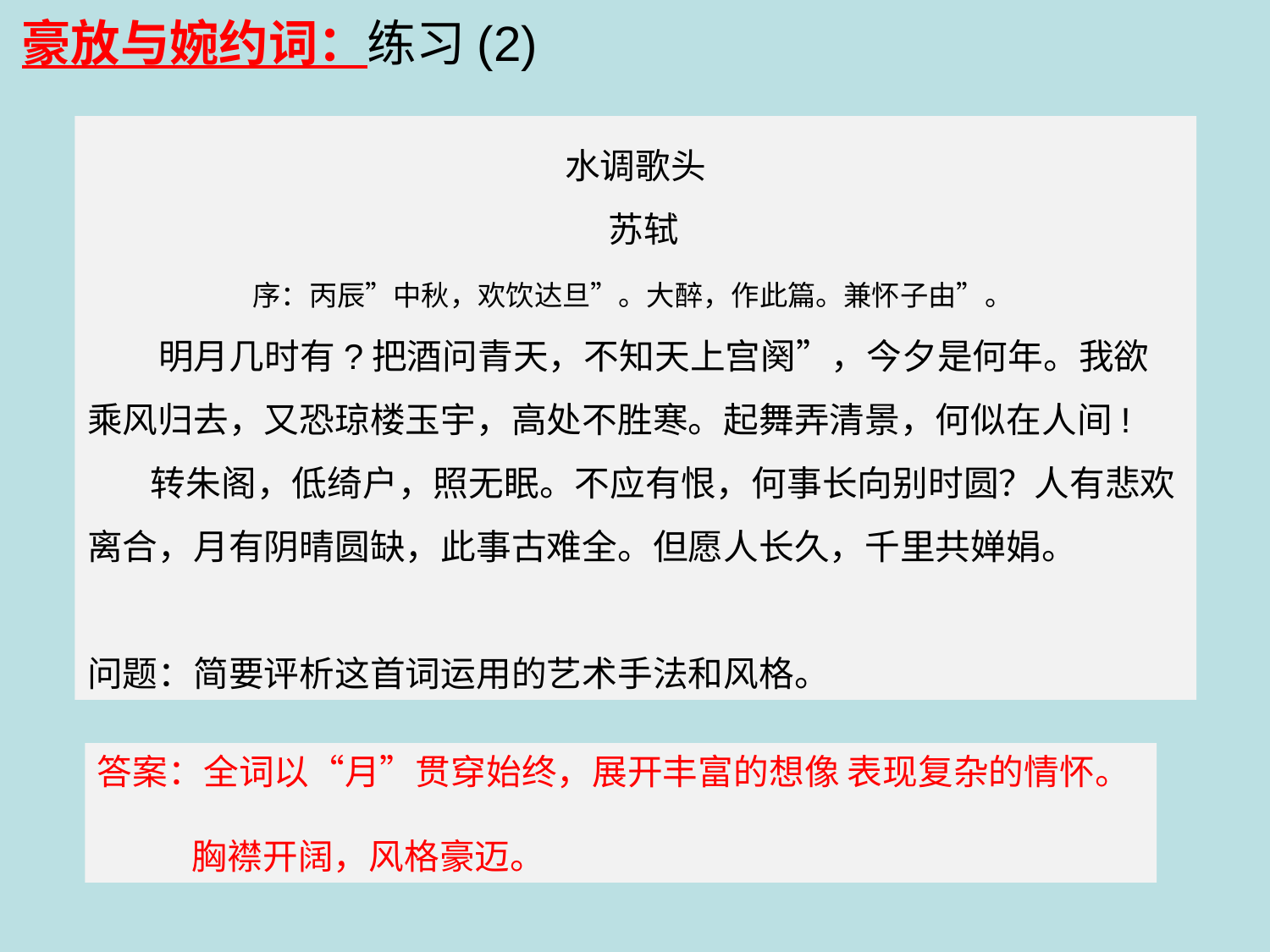

豪放与婉约词：练习(2)
水调歌头
 苏轼
                     序：丙辰”中秋，欢饮达旦”。大醉，作此篇。兼怀子由”。
        明月几时有?把酒问青天，不知天上宫阕”，今夕是何年。我欲乘风归去，又恐琼楼玉宇，高处不胜寒。起舞弄清景，何似在人间!
       转朱阁，低绮户，照无眠。不应有恨，何事长向别时圆？人有悲欢离合，月有阴晴圆缺，此事古难全。但愿人长久，千里共婵娟。

问题：简要评析这首词运用的艺术手法和风格。
答案：全词以“月”贯穿始终，展开丰富的想像 表现复杂的情怀。
           胸襟开阔，风格豪迈。